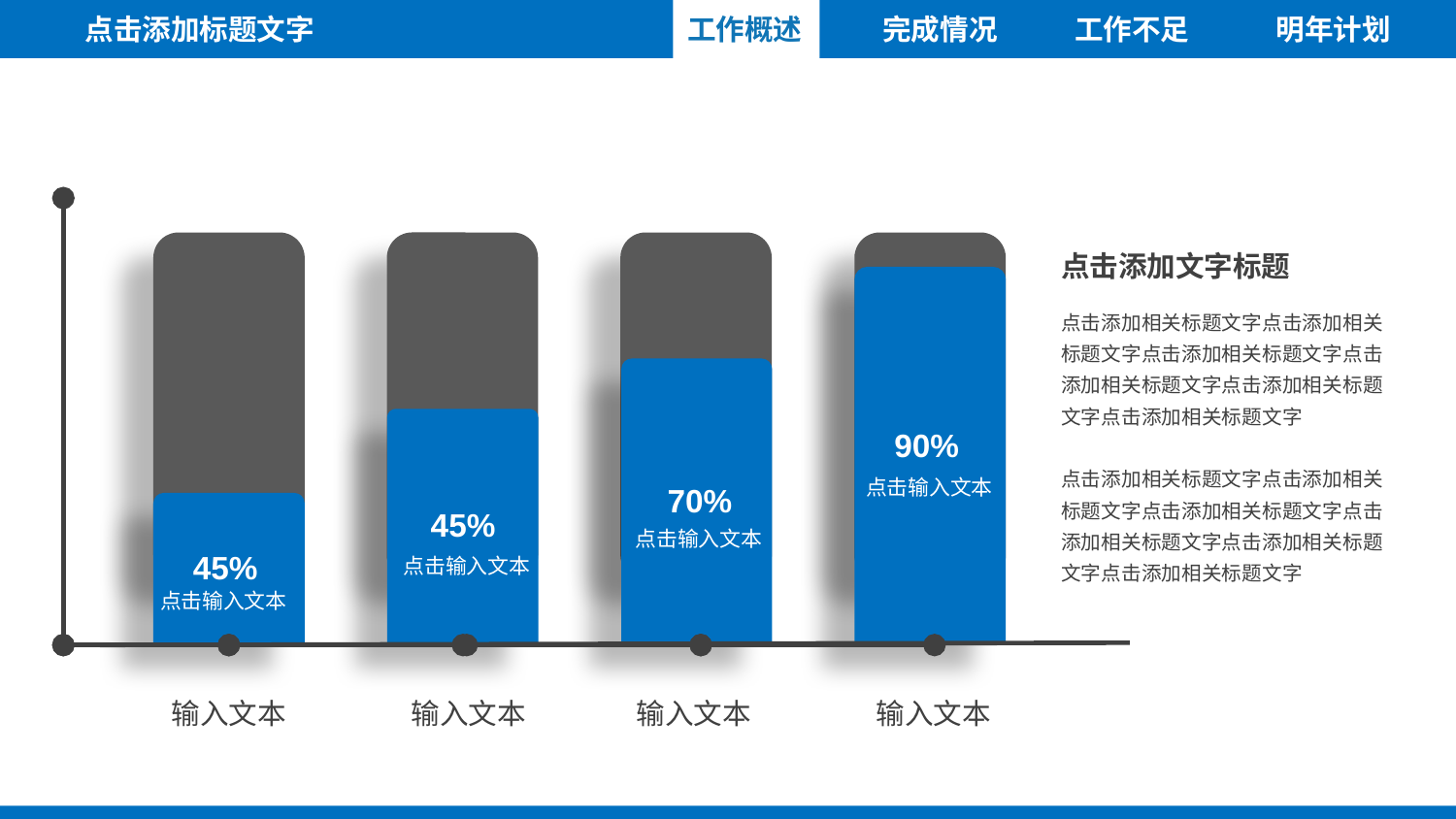

点击添加标题文字
完成情况
工作不足
明年计划
工作概述

点击添加文字标题

点击添加相关标题文字点击添加相关标题文字点击添加相关标题文字点击添加相关标题文字点击添加相关标题文字点击添加相关标题文字

点击添加相关标题文字点击添加相关标题文字点击添加相关标题文字点击添加相关标题文字点击添加相关标题文字点击添加相关标题文字

90%

点击输入文本
70%
45%

点击输入文本
45%
点击输入文本
点击输入文本
输入文本
输入文本
输入文本
输入文本